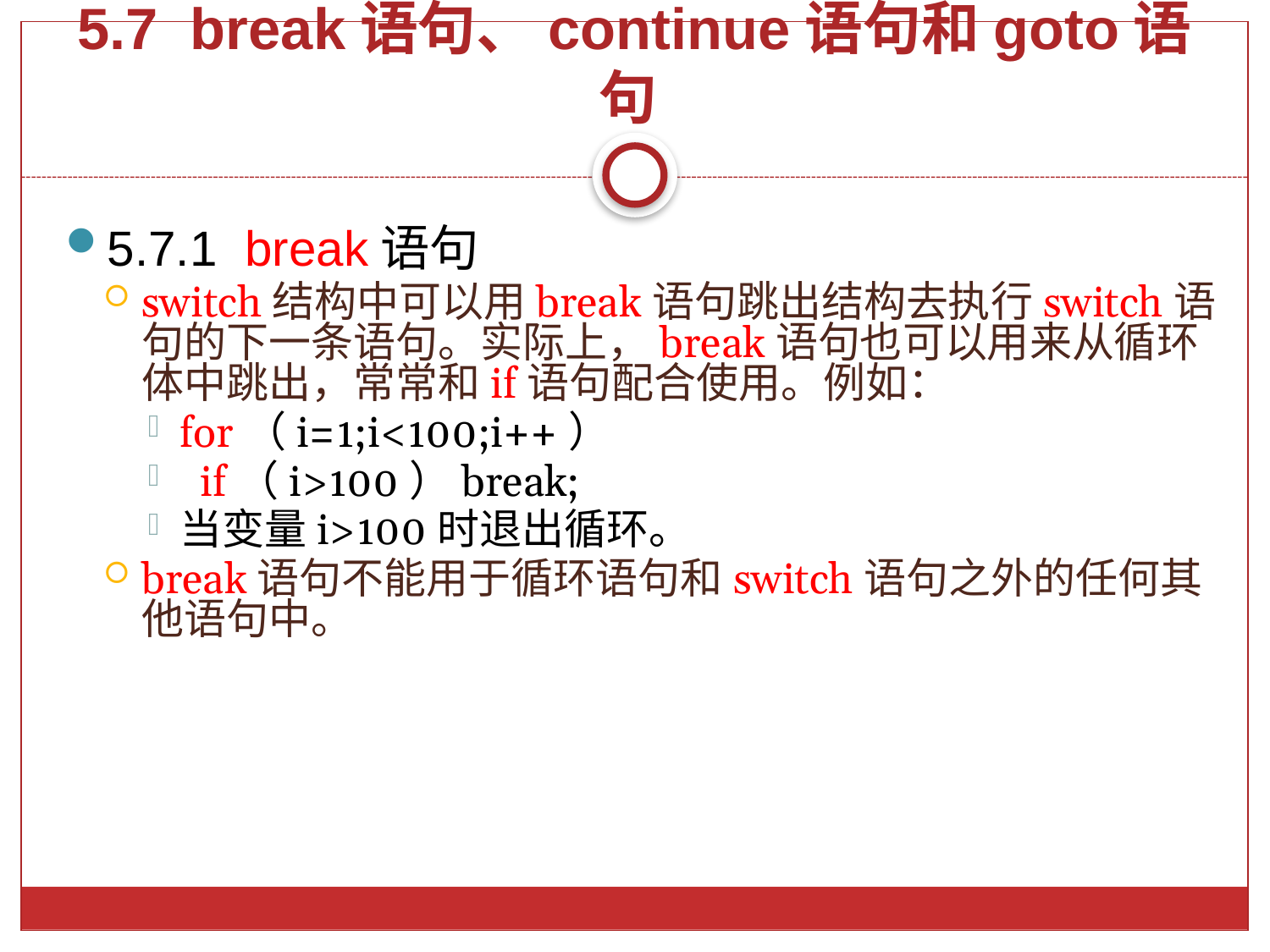

# 5.7  break语句、continue语句和goto语句
5.7.1  break语句
switch结构中可以用break语句跳出结构去执行switch语句的下一条语句。实际上，break语句也可以用来从循环体中跳出，常常和if语句配合使用。例如：
for（i=1;i<100;i++）
  if（i>100）break;
当变量i>100时退出循环。
break语句不能用于循环语句和switch语句之外的任何其他语句中。